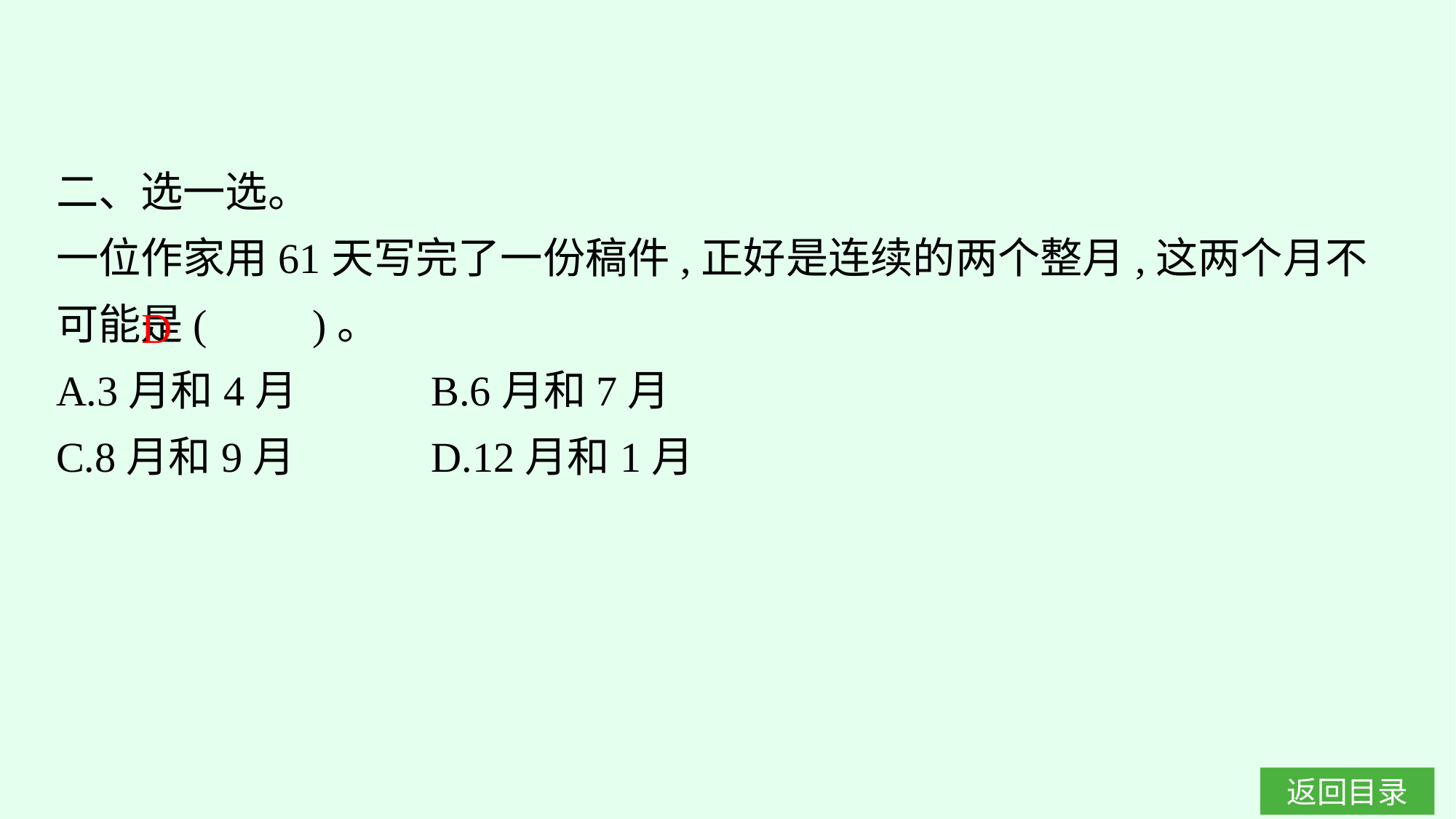

二、选一选。
一位作家用61天写完了一份稿件,正好是连续的两个整月,这两个月不可能是(　　)。
A.3月和4月		B.6月和7月
C.8月和9月		D.12月和1月
D